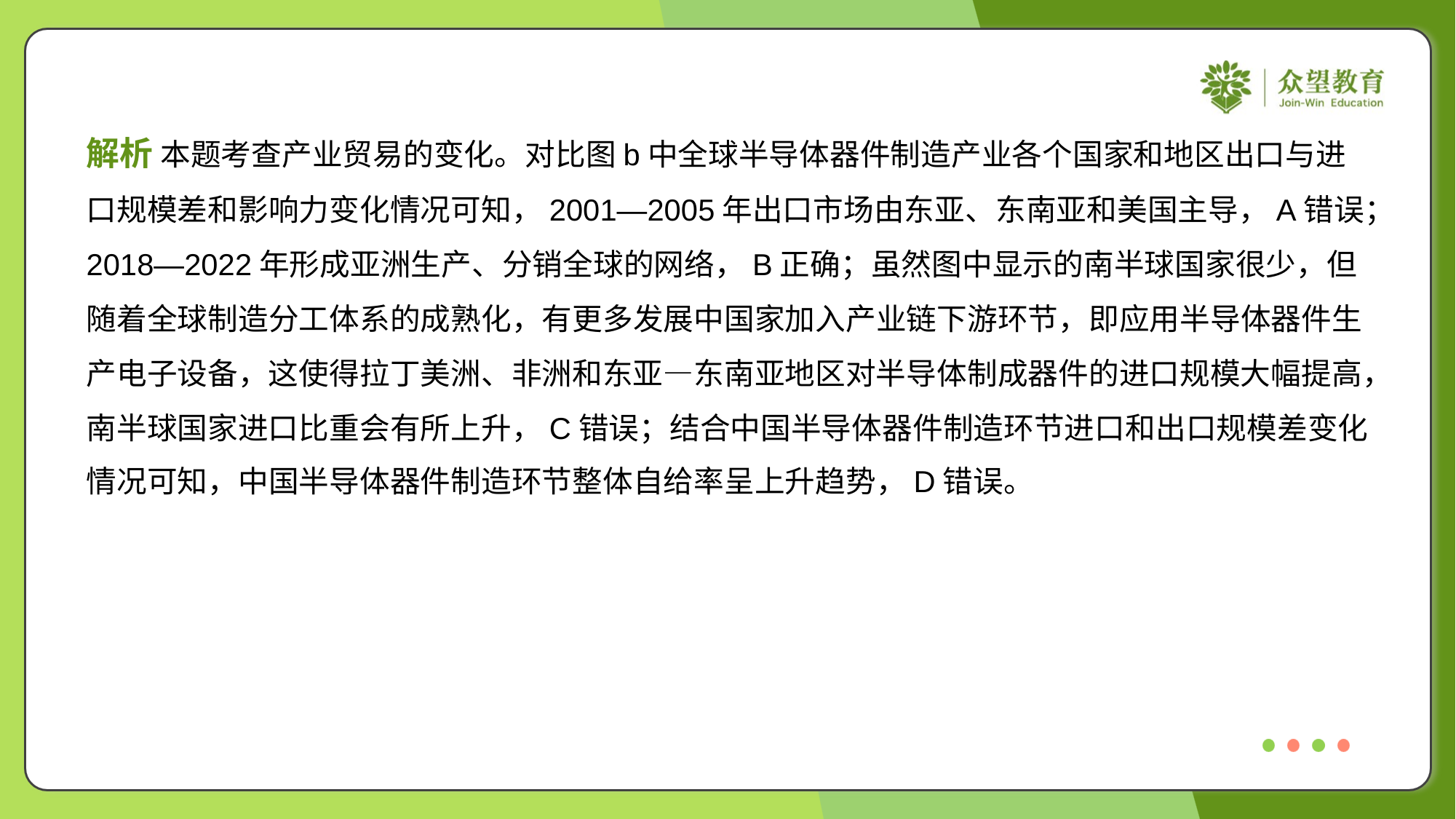

解析 本题考查产业贸易的变化。对比图b中全球半导体器件制造产业各个国家和地区出口与进
口规模差和影响力变化情况可知，2001—2005年出口市场由东亚、东南亚和美国主导，A错误；
2018—2022年形成亚洲生产、分销全球的网络，B正确；虽然图中显示的南半球国家很少，但
随着全球制造分工体系的成熟化，有更多发展中国家加入产业链下游环节，即应用半导体器件生
产电子设备，这使得拉丁美洲、非洲和东亚—东南亚地区对半导体制成器件的进口规模大幅提高，
南半球国家进口比重会有所上升，C错误；结合中国半导体器件制造环节进口和出口规模差变化
情况可知，中国半导体器件制造环节整体自给率呈上升趋势，D错误。